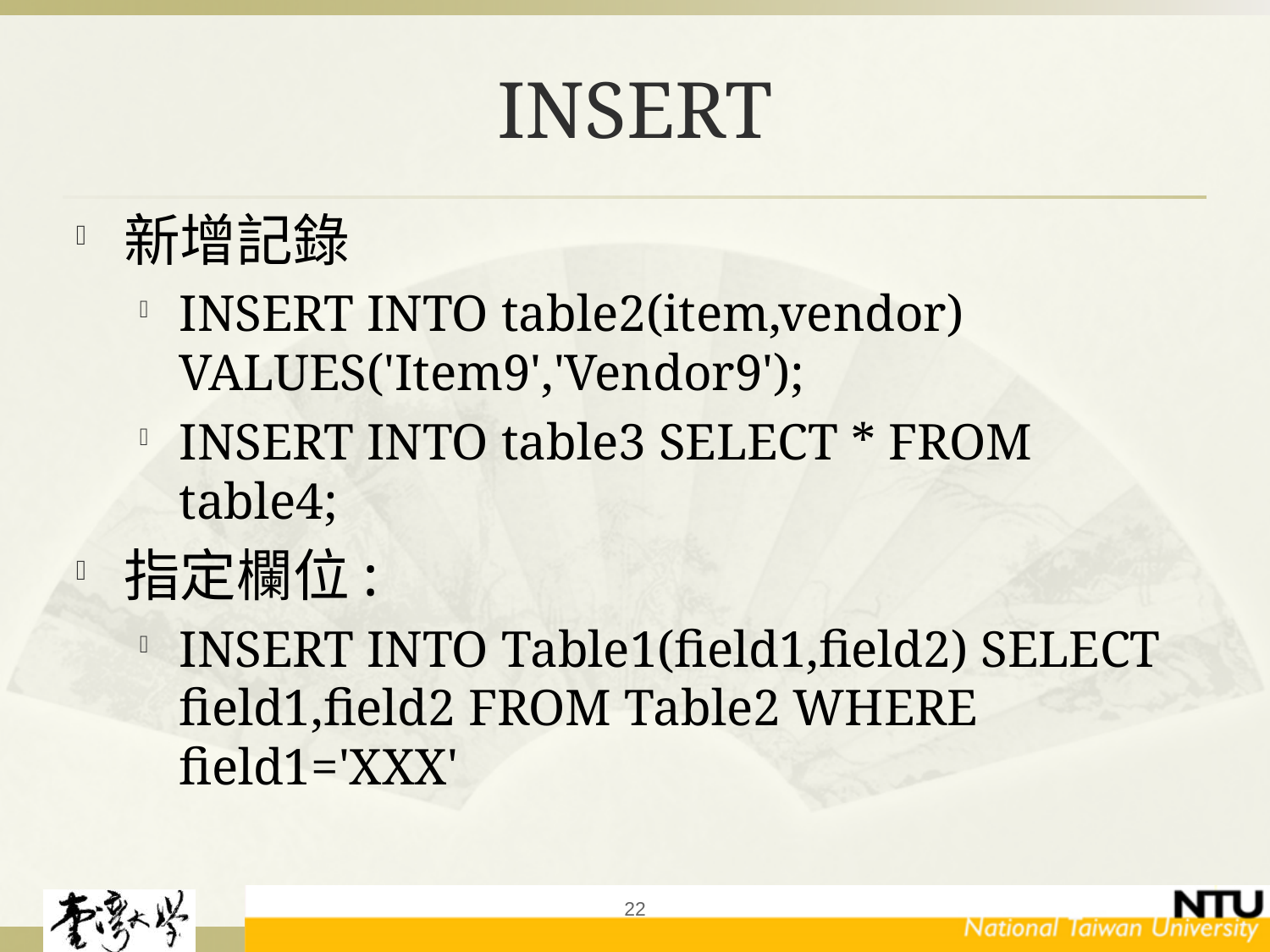

# INSERT
新增記錄
INSERT INTO table2(item,vendor) VALUES('Item9','Vendor9');
INSERT INTO table3 SELECT * FROM table4;
指定欄位:
INSERT INTO Table1(field1,field2) SELECT field1,field2 FROM Table2 WHERE field1='XXX'

22